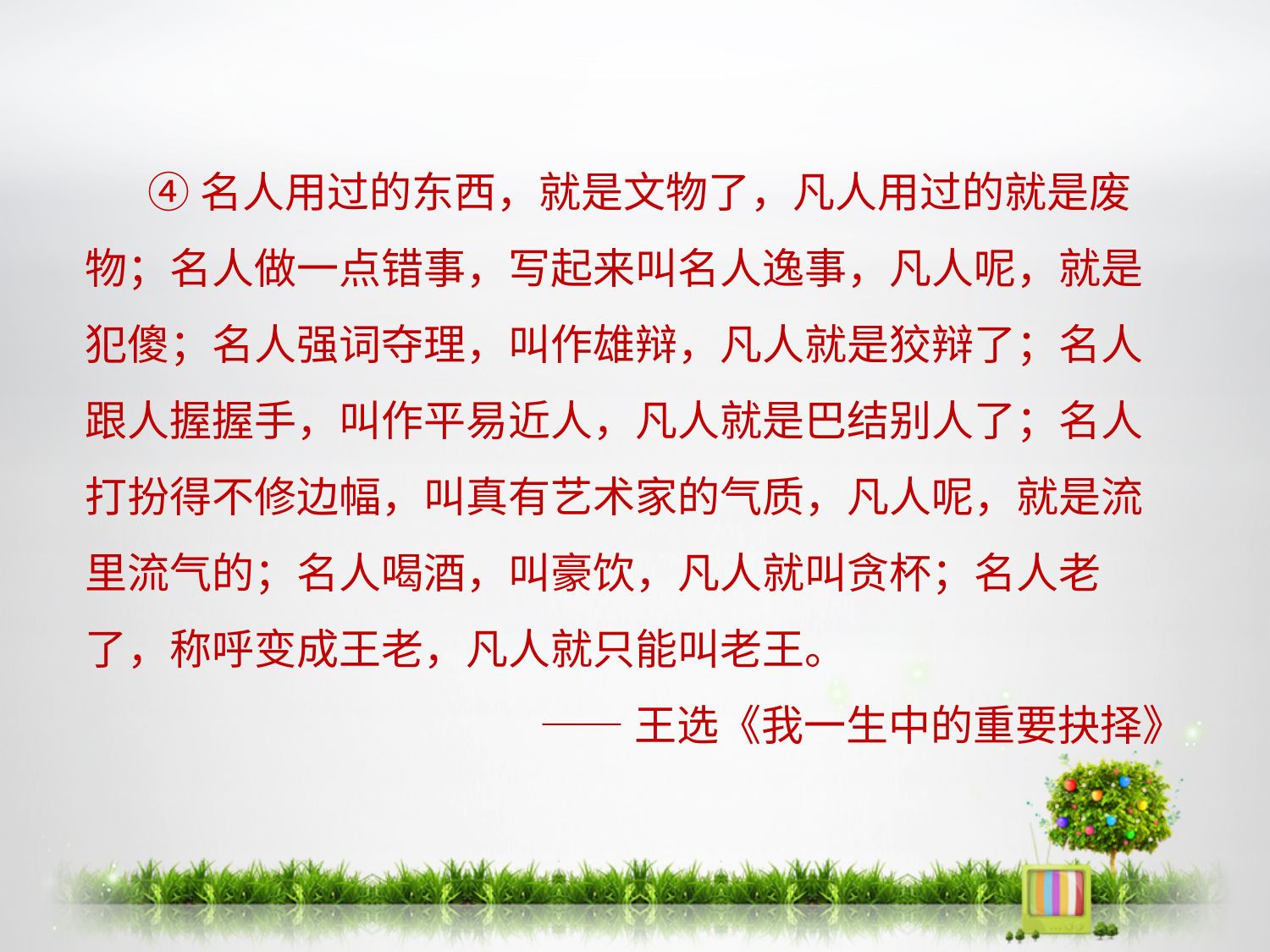

④名人用过的东西，就是文物了，凡人用过的就是废物；名人做一点错事，写起来叫名人逸事，凡人呢，就是犯傻；名人强词夺理，叫作雄辩，凡人就是狡辩了；名人跟人握握手，叫作平易近人，凡人就是巴结别人了；名人打扮得不修边幅，叫真有艺术家的气质，凡人呢，就是流里流气的；名人喝酒，叫豪饮，凡人就叫贪杯；名人老了，称呼变成王老，凡人就只能叫老王。
——王选《我一生中的重要抉择》